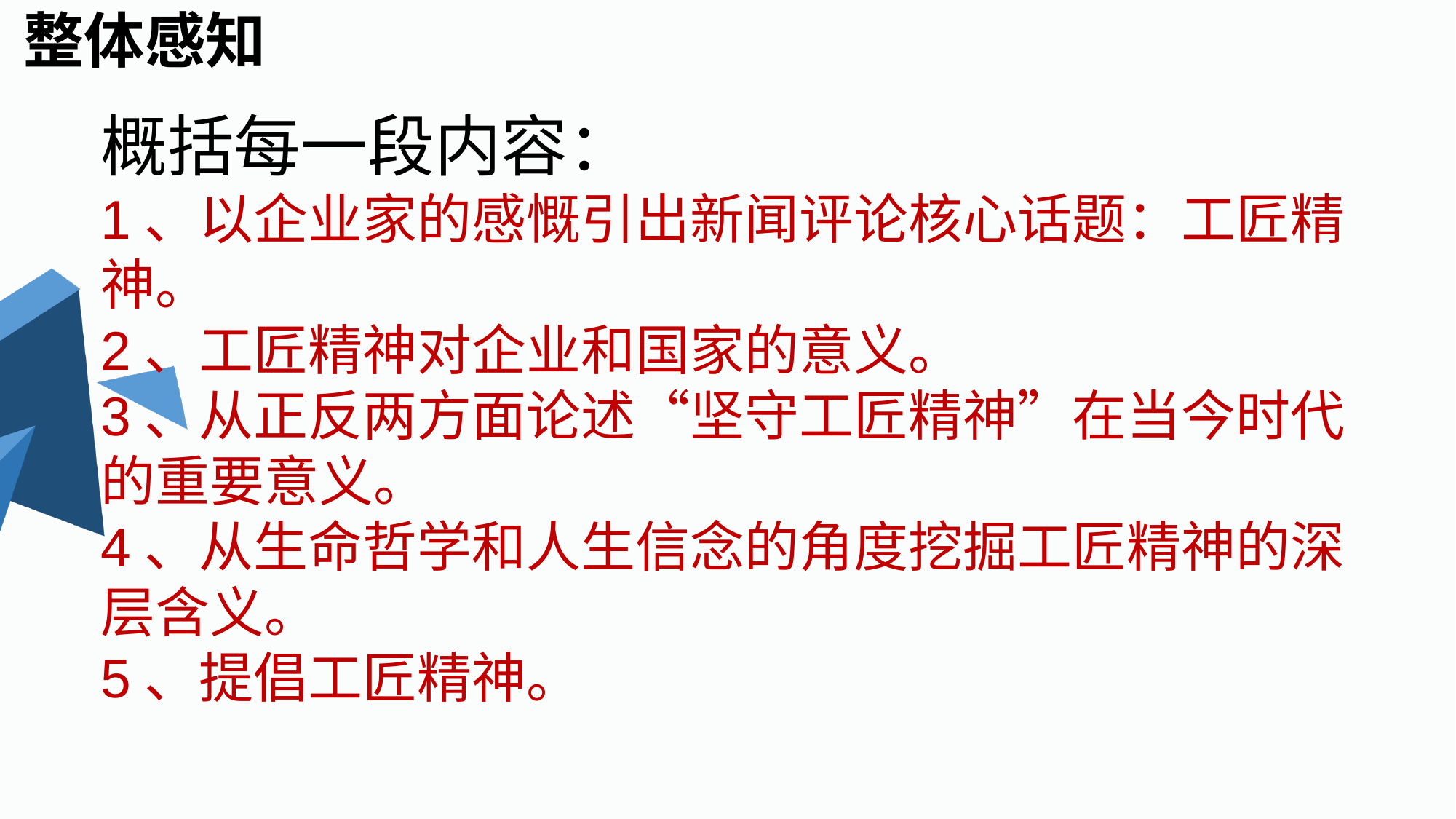

整体感知
概括每一段内容：
1、以企业家的感慨引出新闻评论核心话题：工匠精神。
2、工匠精神对企业和国家的意义。
3、从正反两方面论述“坚守工匠精神”在当今时代的重要意义。
4、从生命哲学和人生信念的角度挖掘工匠精神的深层含义。
5、提倡工匠精神。